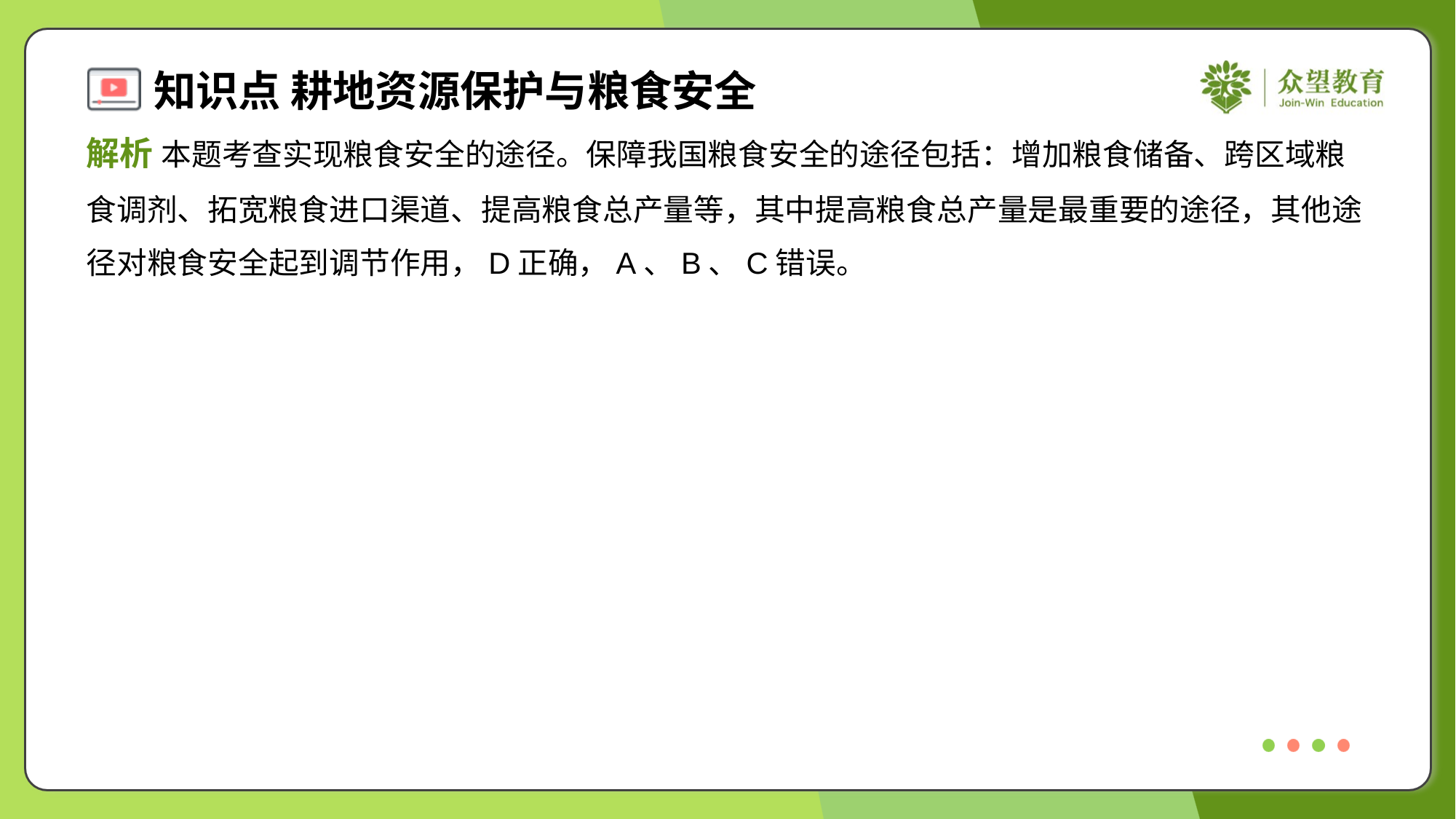

解析 本题考查实现粮食安全的途径。保障我国粮食安全的途径包括：增加粮食储备、跨区域粮
食调剂、拓宽粮食进口渠道、提高粮食总产量等，其中提高粮食总产量是最重要的途径，其他途
径对粮食安全起到调节作用，D正确，A、B、C错误。